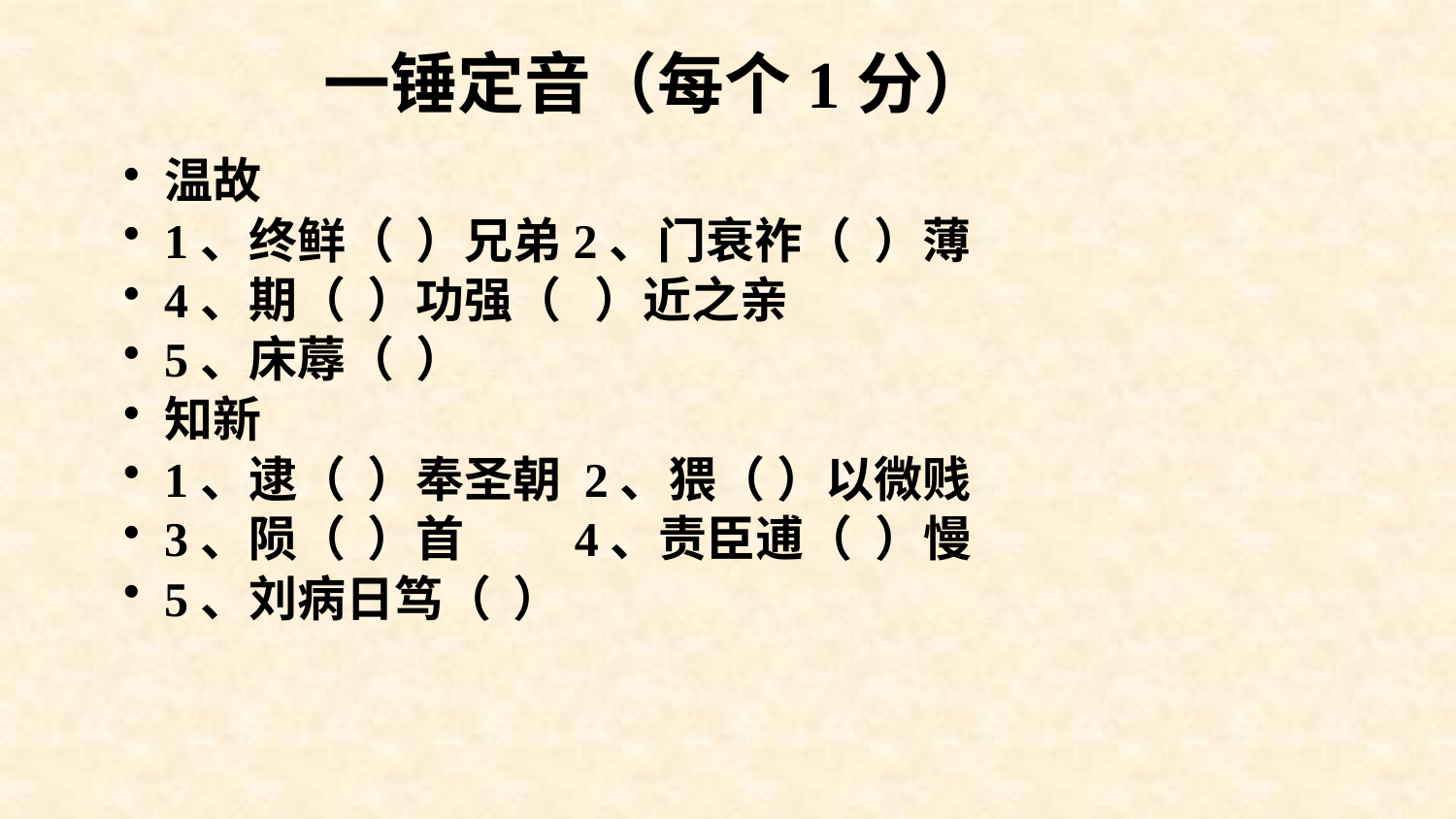

# 一锤定音（每个1分）
温故
1、终鲜（  ）兄弟2、门衰祚（  ）薄
4、期（  ）功强（   ）近之亲
5、床蓐（  ）
知新
1、逮（  ）奉圣朝 2、猥（ ）以微贱
3、陨（  ）首         4、责臣逋（  ）慢
5、刘病日笃（  ）